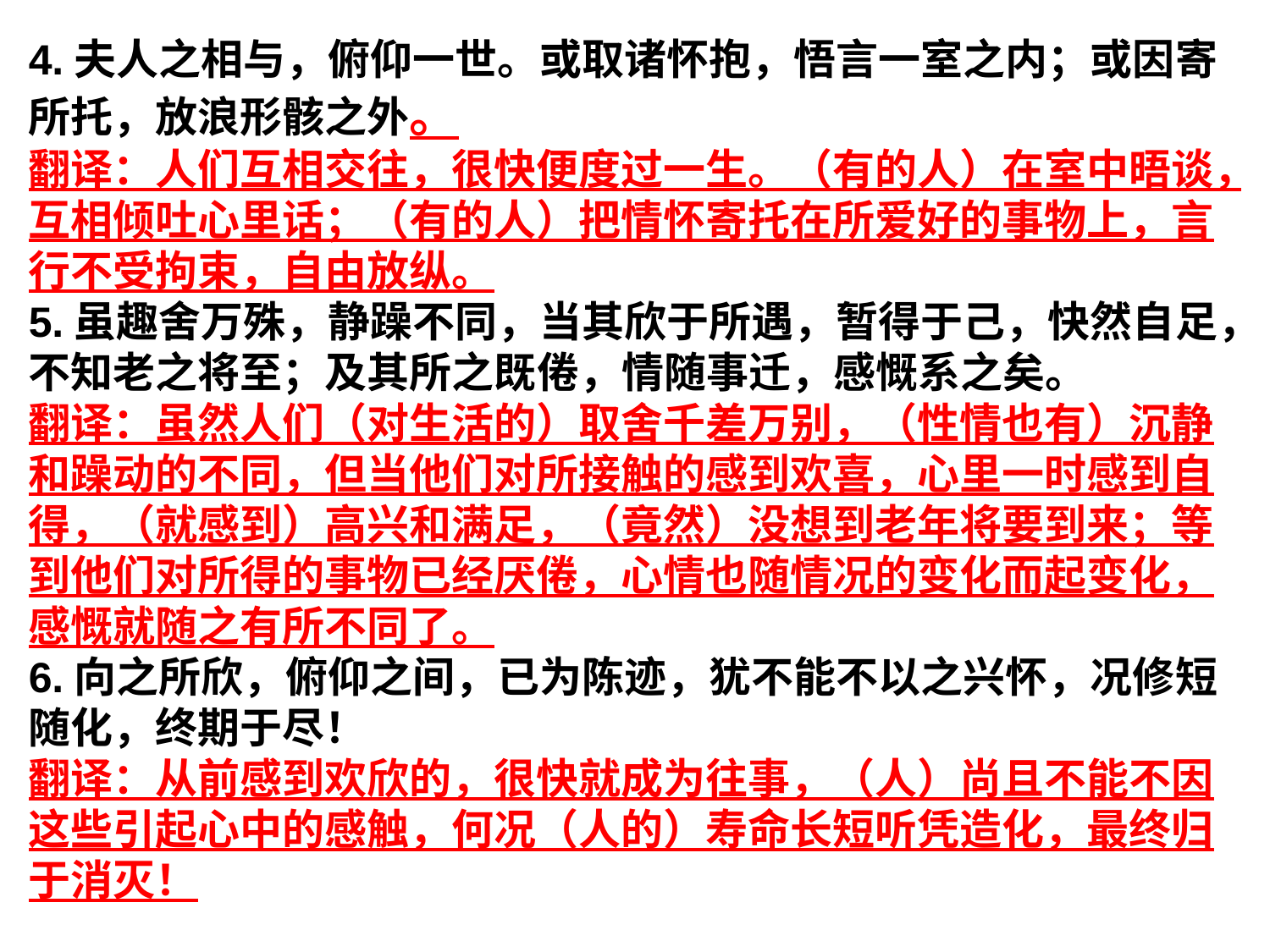

4.夫人之相与，俯仰一世。或取诸怀抱，悟言一室之内；或因寄所托，放浪形骸之外。
翻译：人们互相交往，很快便度过一生。（有的人）在室中晤谈，互相倾吐心里话；（有的人）把情怀寄托在所爱好的事物上，言行不受拘束，自由放纵。
5.虽趣舍万殊，静躁不同，当其欣于所遇，暂得于己，快然自足，不知老之将至；及其所之既倦，情随事迁，感慨系之矣。
翻译：虽然人们（对生活的）取舍千差万别，（性情也有）沉静和躁动的不同，但当他们对所接触的感到欢喜，心里一时感到自得，（就感到）高兴和满足，（竟然）没想到老年将要到来；等到他们对所得的事物已经厌倦，心情也随情况的变化而起变化，感慨就随之有所不同了。
6.向之所欣，俯仰之间，已为陈迹，犹不能不以之兴怀，况修短随化，终期于尽！
翻译：从前感到欢欣的，很快就成为往事，（人）尚且不能不因这些引起心中的感触，何况（人的）寿命长短听凭造化，最终归于消灭！